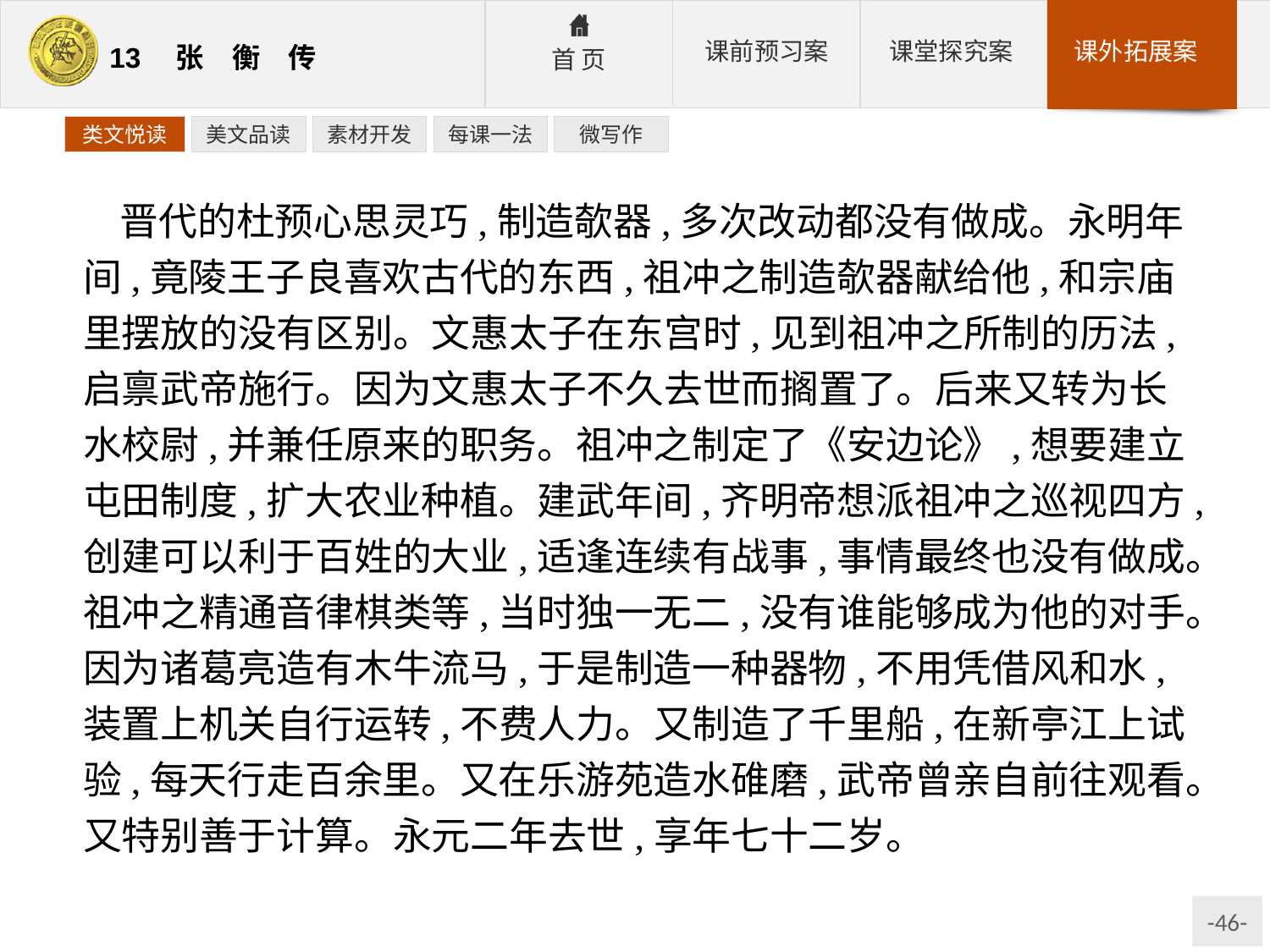

类文悦读
美文品读
素材开发
每课一法
微写作
晋代的杜预心思灵巧,制造欹器,多次改动都没有做成。永明年间,竟陵王子良喜欢古代的东西,祖冲之制造欹器献给他,和宗庙里摆放的没有区别。文惠太子在东宫时,见到祖冲之所制的历法,启禀武帝施行。因为文惠太子不久去世而搁置了。后来又转为长水校尉,并兼任原来的职务。祖冲之制定了《安边论》,想要建立屯田制度,扩大农业种植。建武年间,齐明帝想派祖冲之巡视四方,创建可以利于百姓的大业,适逢连续有战事,事情最终也没有做成。祖冲之精通音律棋类等,当时独一无二,没有谁能够成为他的对手。因为诸葛亮造有木牛流马,于是制造一种器物,不用凭借风和水,装置上机关自行运转,不费人力。又制造了千里船,在新亭江上试验,每天行走百余里。又在乐游苑造水碓磨,武帝曾亲自前往观看。又特别善于计算。永元二年去世,享年七十二岁。